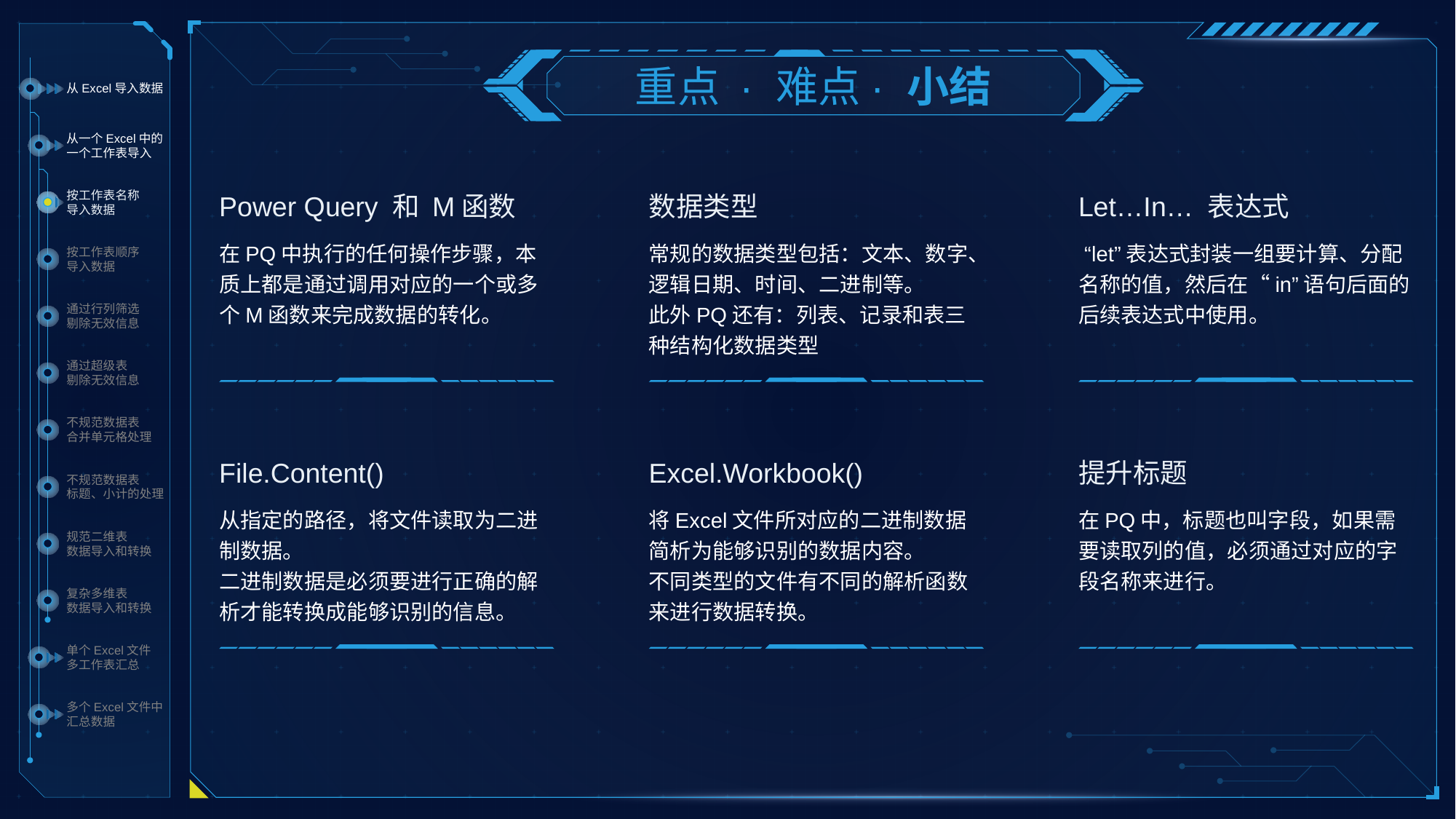

重点 · 难点· 小结
从Excel导入数据

从一个Excel中的
一个工作表导入

按工作表名称
导入数据
Power Query 和 M函数

数据类型
Let…In… 表达式

在PQ中执行的任何操作步骤，本质上都是通过调用对应的一个或多个M函数来完成数据的转化。

常规的数据类型包括：文本、数字、逻辑日期、时间、二进制等。
此外PQ还有：列表、记录和表三种结构化数据类型
 “let”表达式封装一组要计算、分配名称的值，然后在“in”语句后面的后续表达式中使用。
按工作表顺序
导入数据

通过行列筛选
剔除无效信息

通过超级表
剔除无效信息

不规范数据表
合并单元格处理

File.Content()
Excel.Workbook()
提升标题
不规范数据表
标题、小计的处理

从指定的路径，将文件读取为二进制数据。
二进制数据是必须要进行正确的解析才能转换成能够识别的信息。
将Excel文件所对应的二进制数据简析为能够识别的数据内容。
不同类型的文件有不同的解析函数来进行数据转换。
在PQ中，标题也叫字段，如果需要读取列的值，必须通过对应的字段名称来进行。
规范二维表
数据导入和转换

复杂多维表
数据导入和转换

单个Excel文件
多工作表汇总

多个Excel文件中
汇总数据